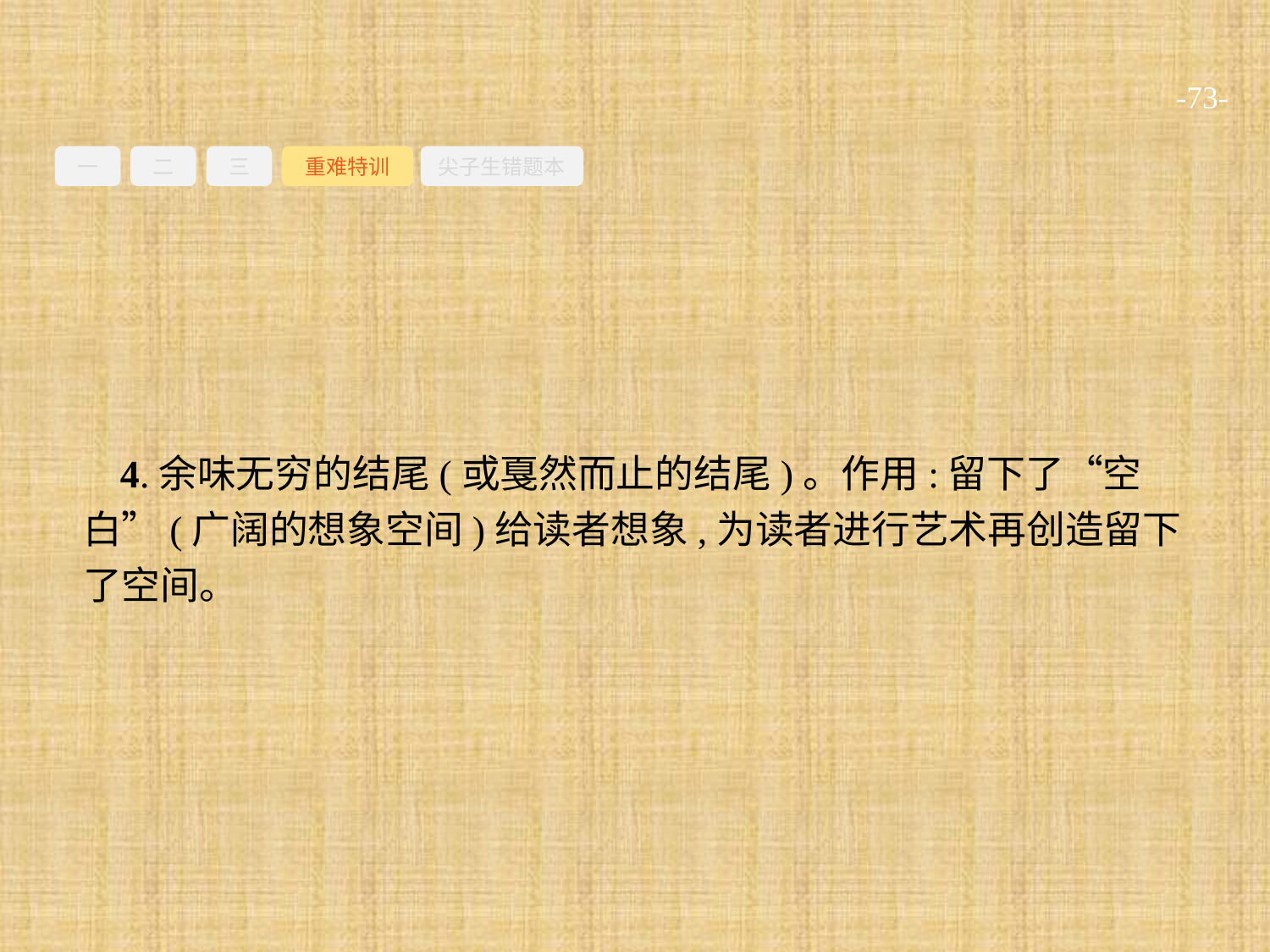

-73-
一
二
三
重难特训
尖子生错题本
4.余味无穷的结尾(或戛然而止的结尾)。作用:留下了“空白”(广阔的想象空间)给读者想象,为读者进行艺术再创造留下了空间。